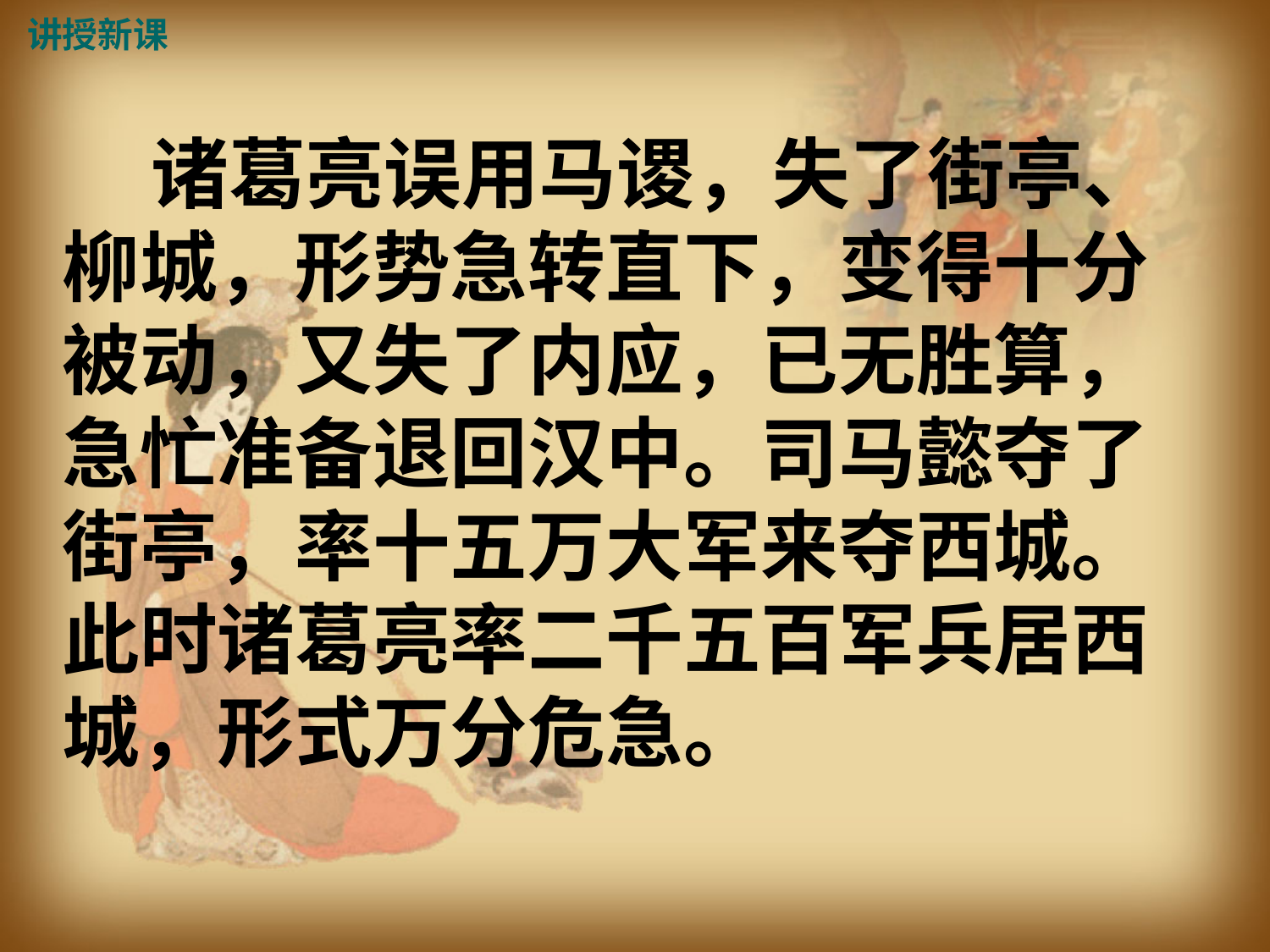

讲授新课
    诸葛亮误用马谡，失了街亭、柳城，形势急转直下，变得十分被动，又失了内应，已无胜算，急忙准备退回汉中。司马懿夺了街亭，率十五万大军来夺西城。此时诸葛亮率二千五百军兵居西城，形式万分危急。